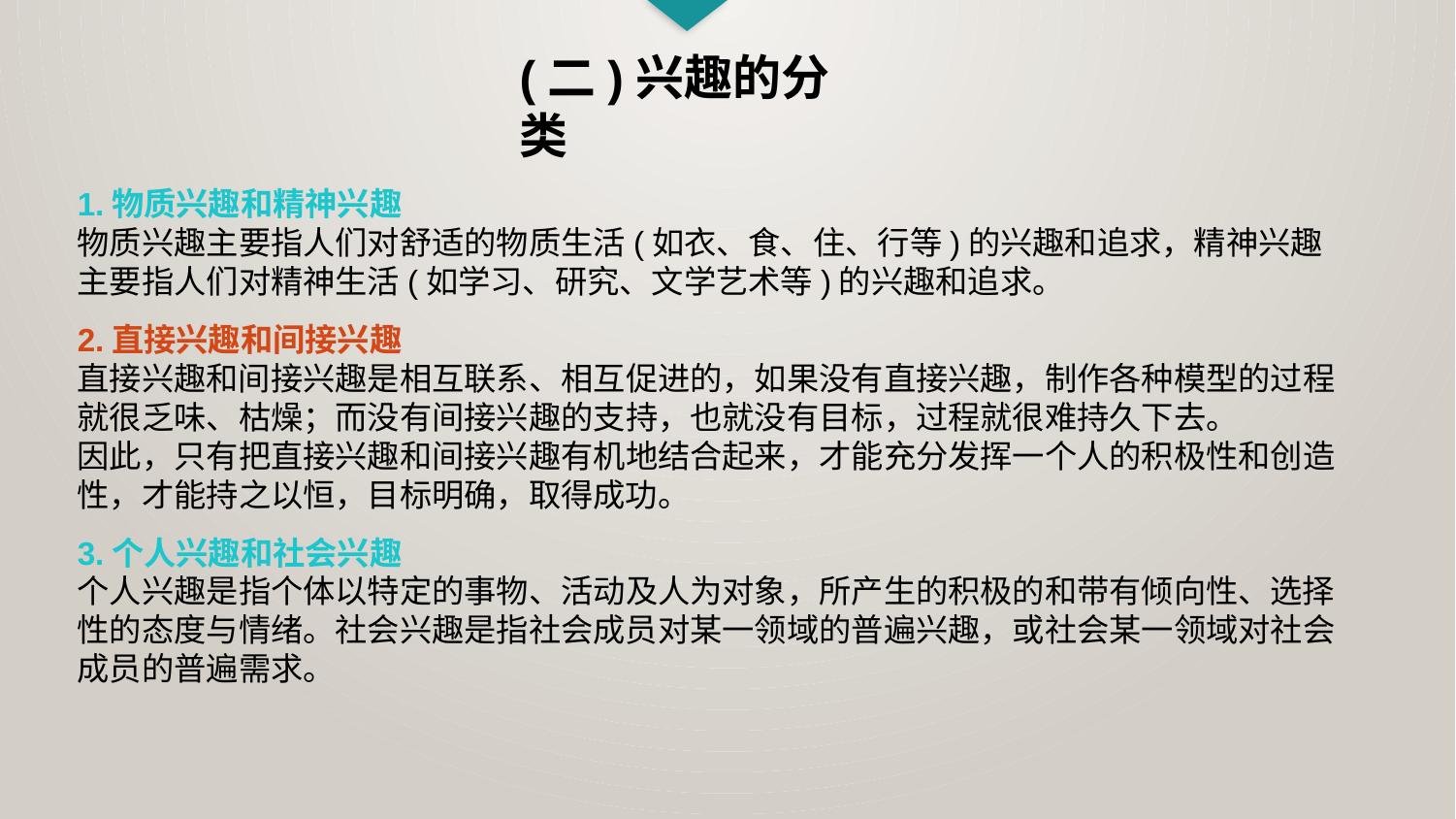

(二)兴趣的分类
1.物质兴趣和精神兴趣
物质兴趣主要指人们对舒适的物质生活(如衣、食、住、行等)的兴趣和追求，精神兴趣主要指人们对精神生活(如学习、研究、文学艺术等)的兴趣和追求。
2.直接兴趣和间接兴趣
直接兴趣和间接兴趣是相互联系、相互促进的，如果没有直接兴趣，制作各种模型的过程就很乏味、枯燥；而没有间接兴趣的支持，也就没有目标，过程就很难持久下去。
因此，只有把直接兴趣和间接兴趣有机地结合起来，才能充分发挥一个人的积极性和创造性，才能持之以恒，目标明确，取得成功。
3.个人兴趣和社会兴趣
个人兴趣是指个体以特定的事物、活动及人为对象，所产生的积极的和带有倾向性、选择性的态度与情绪。社会兴趣是指社会成员对某一领域的普遍兴趣，或社会某一领域对社会成员的普遍需求。
42